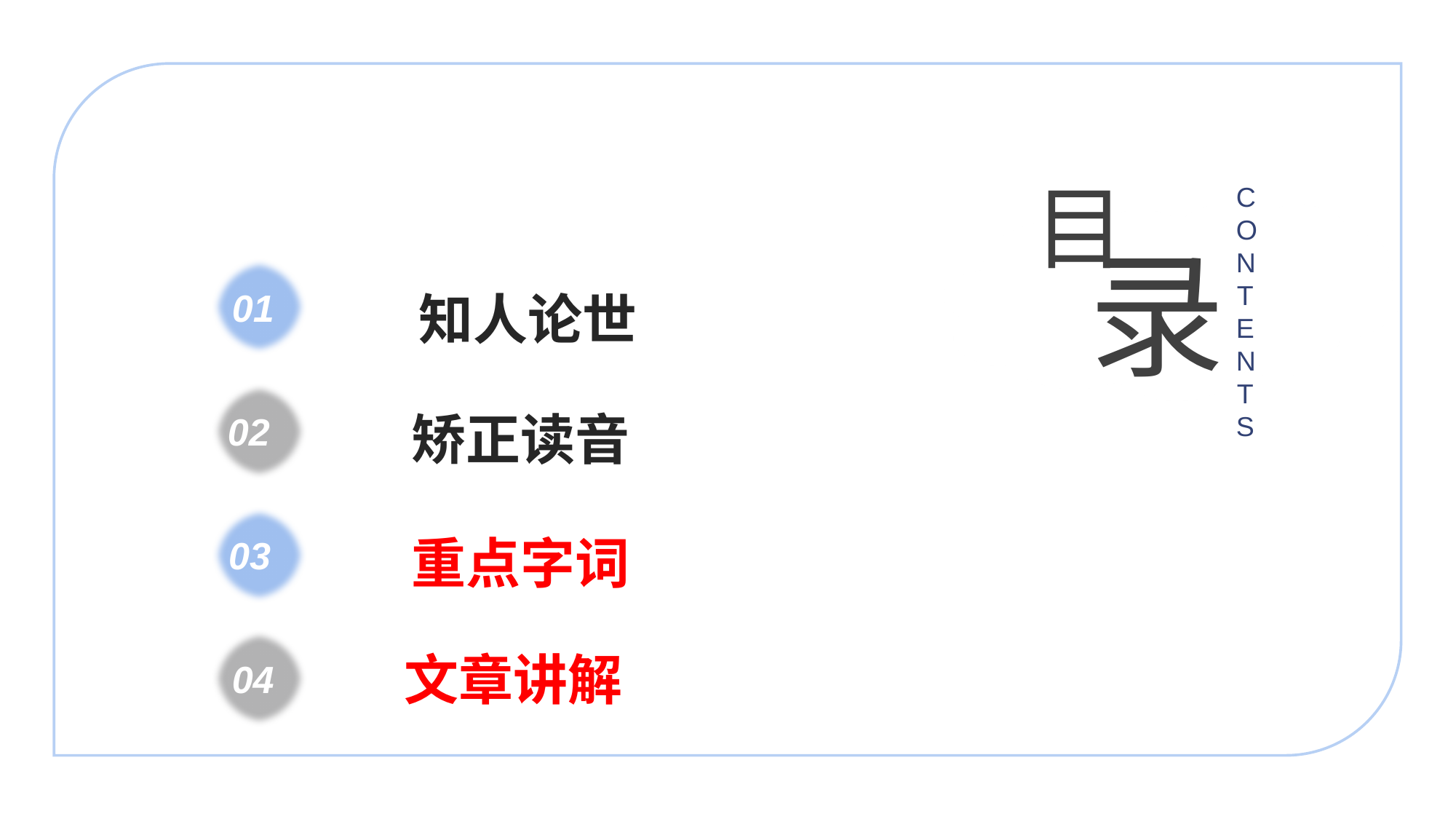

目
CONTENTS

录

01
知人论世

矫正读音
02

重点字词
03

文章讲解
 04